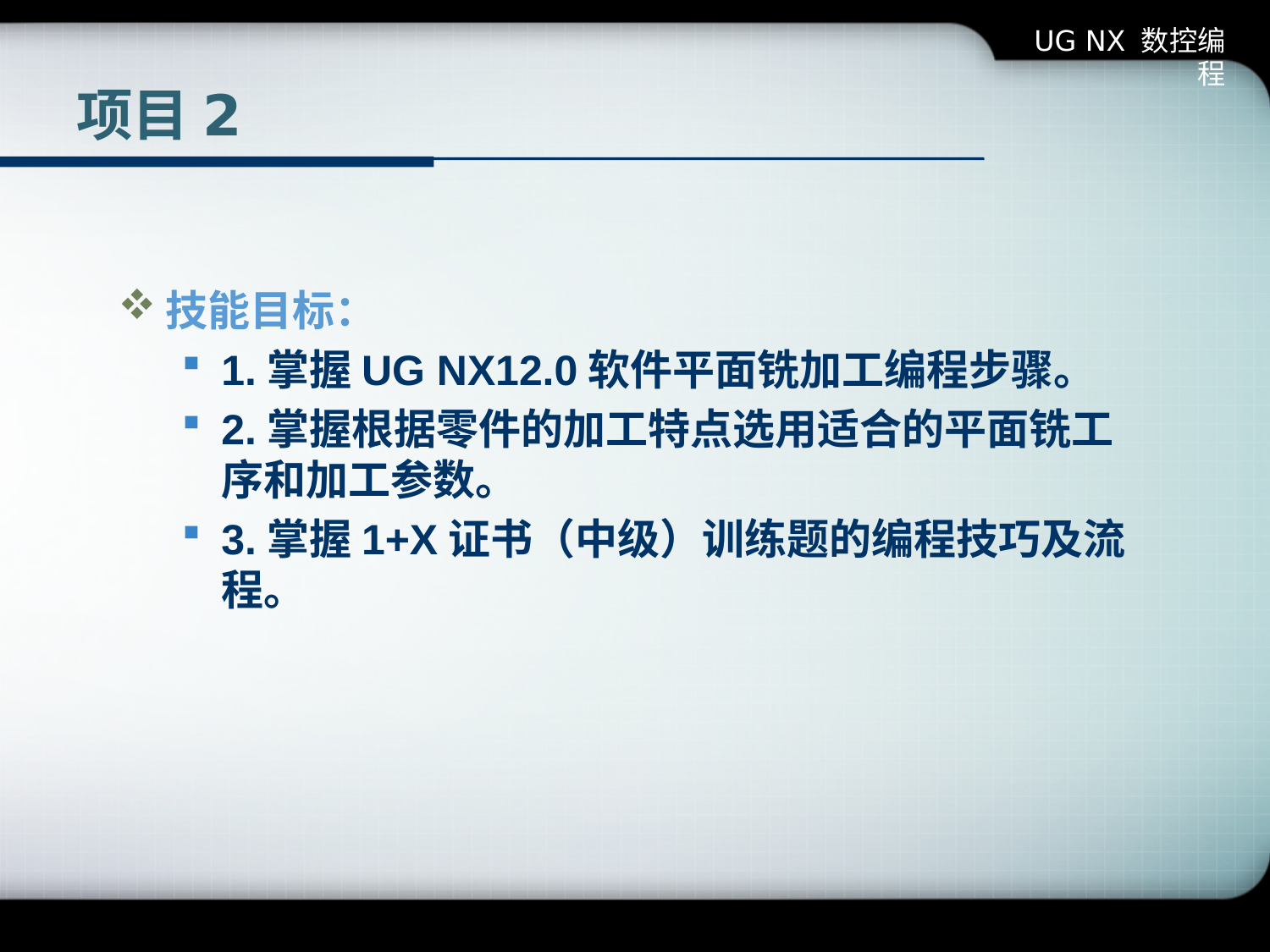

UG NX 数控编程
# 项目2

技能目标：
1.掌握UG NX12.0软件平面铣加工编程步骤。
2.掌握根据零件的加工特点选用适合的平面铣工序和加工参数。
3.掌握1+X证书（中级）训练题的编程技巧及流程。